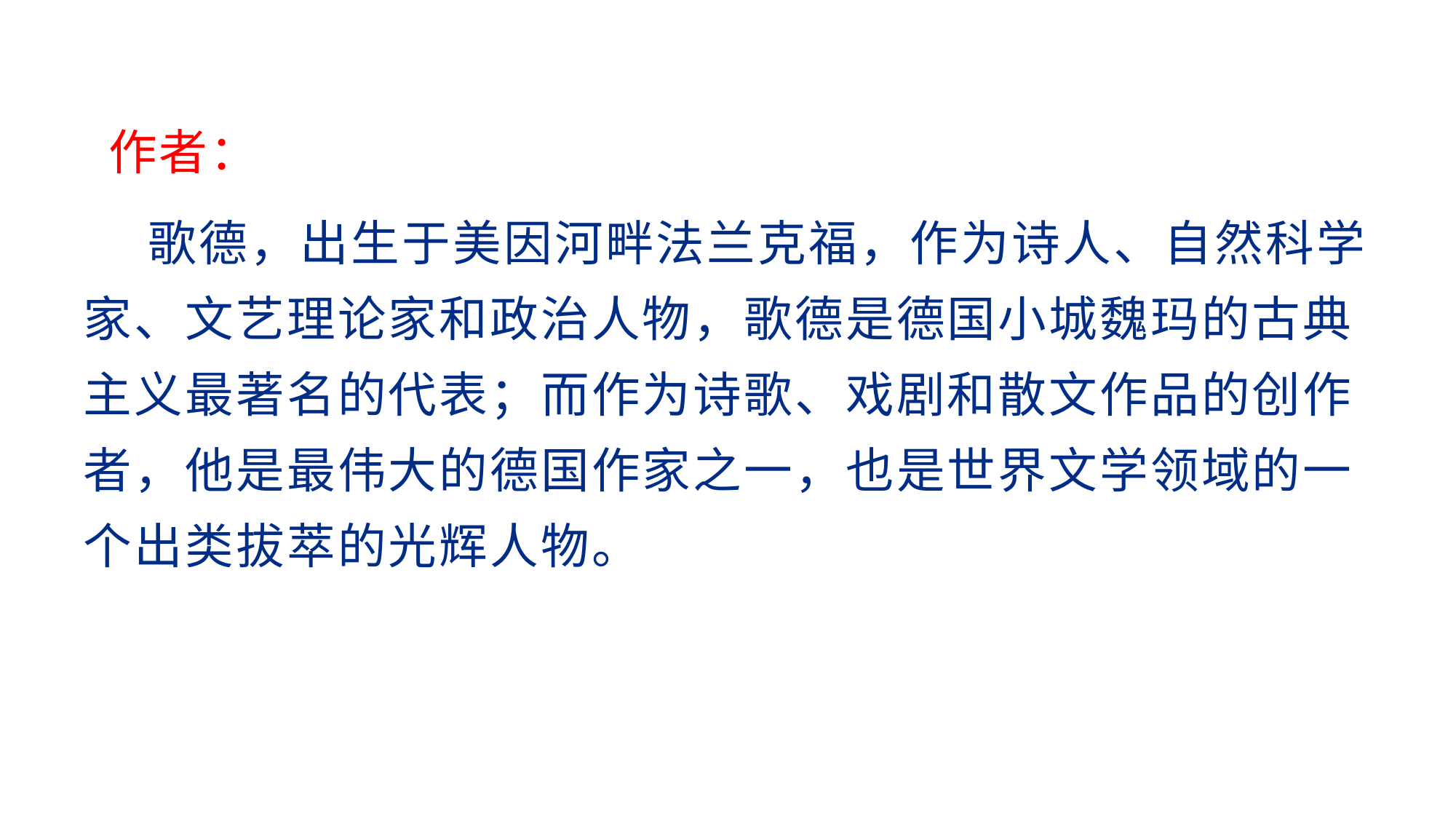

作者：
    歌德，出生于美因河畔法兰克福，作为诗人、自然科学家、文艺理论家和政治人物，歌德是德国小城魏玛的古典主义最著名的代表；而作为诗歌、戏剧和散文作品的创作者，他是最伟大的德国作家之一，也是世界文学领域的一个出类拔萃的光辉人物。